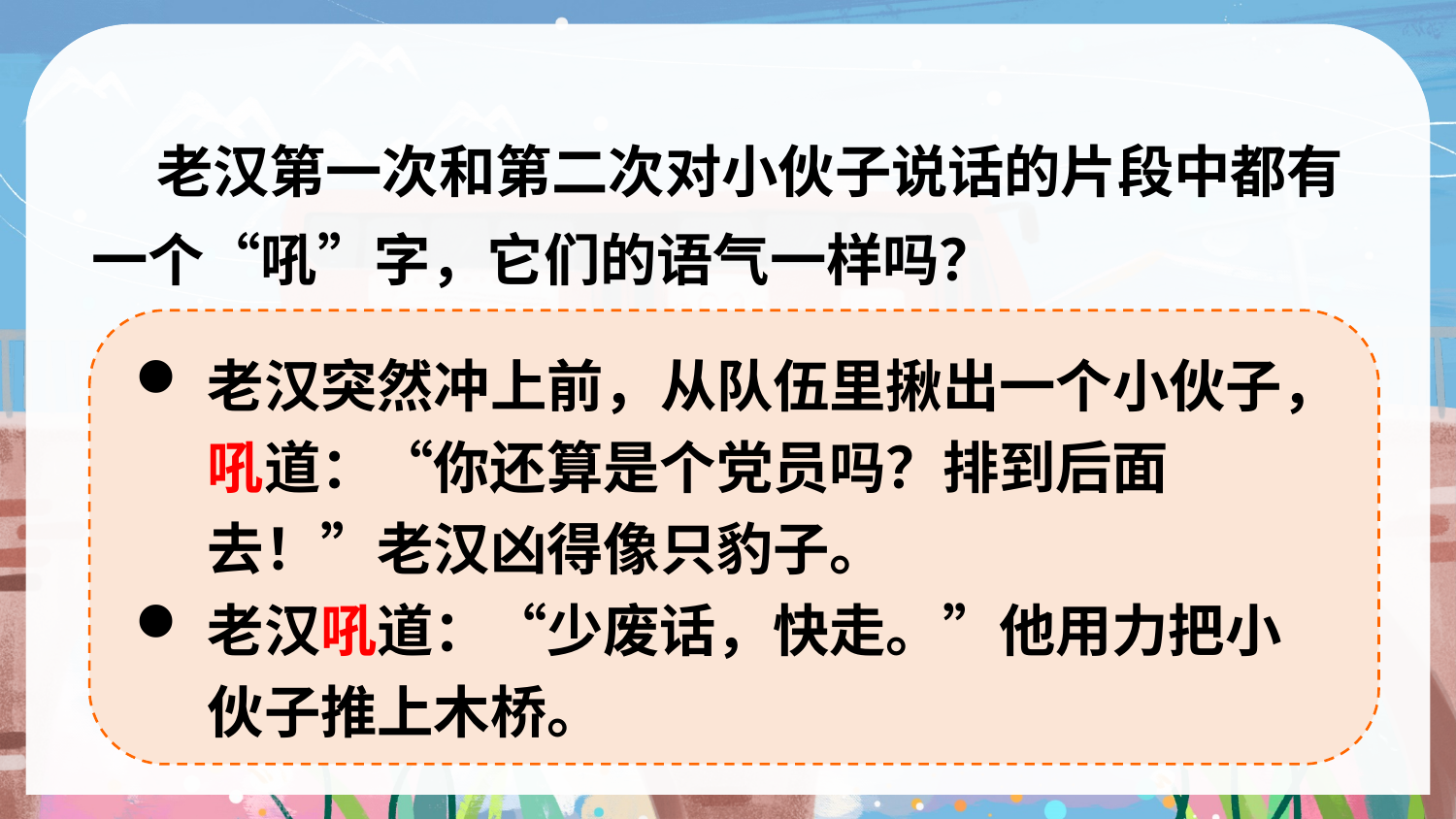

老汉第一次和第二次对小伙子说话的片段中都有一个“吼”字，它们的语气一样吗？

老汉突然冲上前，从队伍里揪出一个小伙子，吼道：“你还算是个党员吗？排到后面去！”老汉凶得像只豹子。
老汉吼道：“少废话，快走。”他用力把小伙子推上木桥。